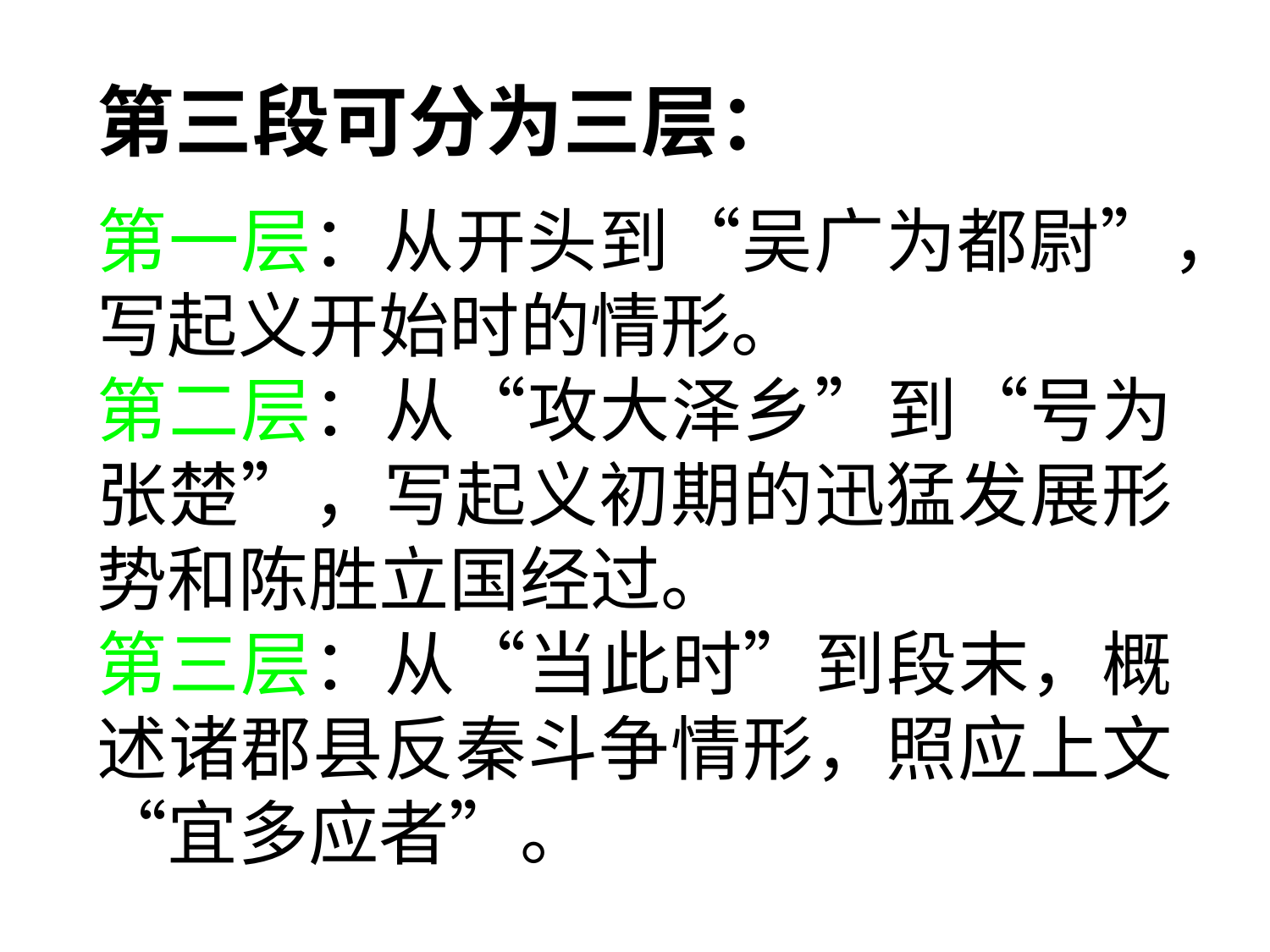

第三段可分为三层：
第一层：从开头到“吴广为都尉”，写起义开始时的情形。
第二层：从“攻大泽乡”到“号为张楚”，写起义初期的迅猛发展形势和陈胜立国经过。
第三层：从“当此时”到段末，概述诸郡县反秦斗争情形，照应上文“宜多应者”。